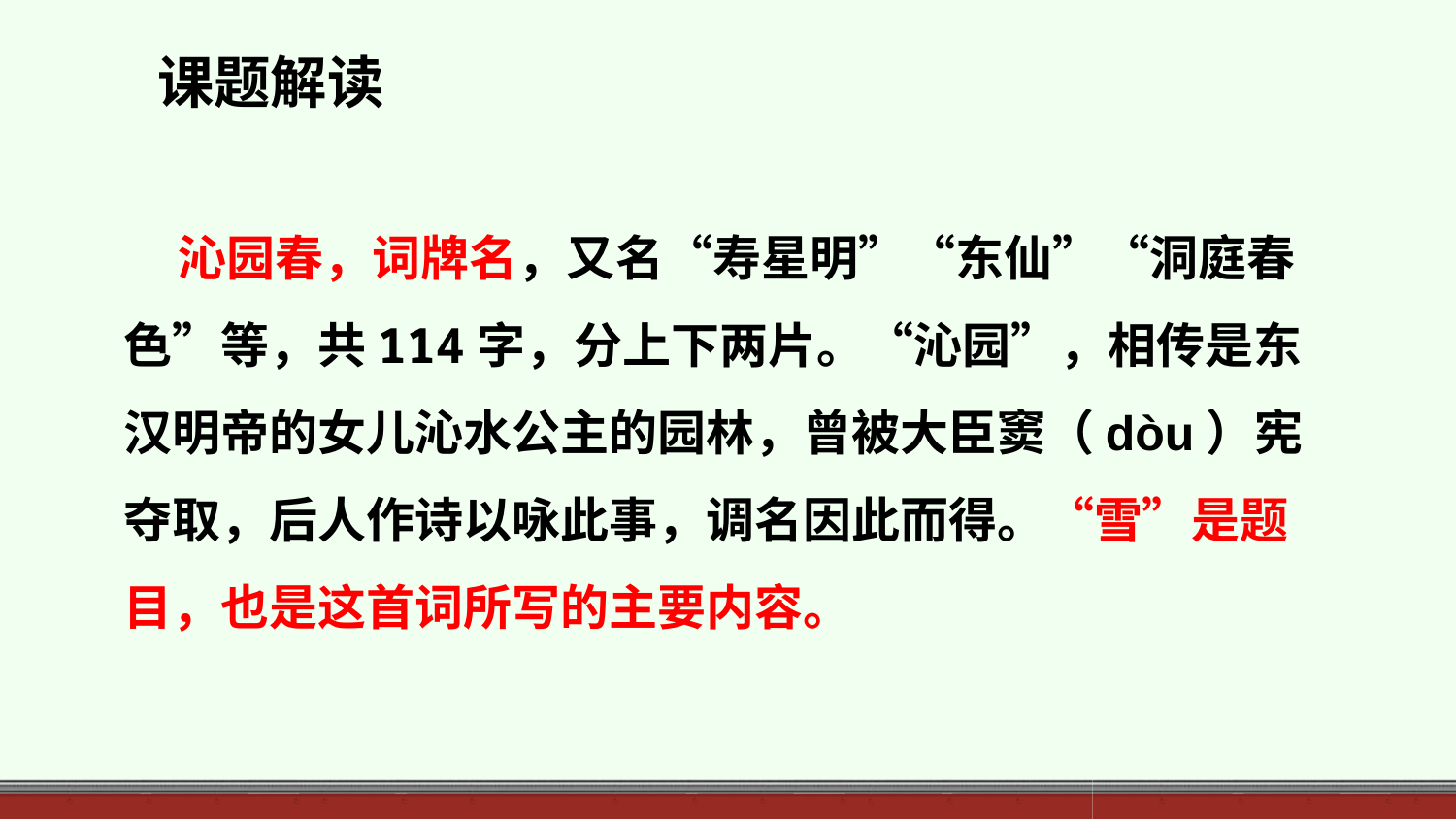

课题解读
    沁园春，词牌名，又名“寿星明”“东仙”“洞庭春色”等，共114字，分上下两片。“沁园”，相传是东汉明帝的女儿沁水公主的园林，曾被大臣窦（dòu）宪夺取，后人作诗以咏此事，调名因此而得。“雪”是题目，也是这首词所写的主要内容。